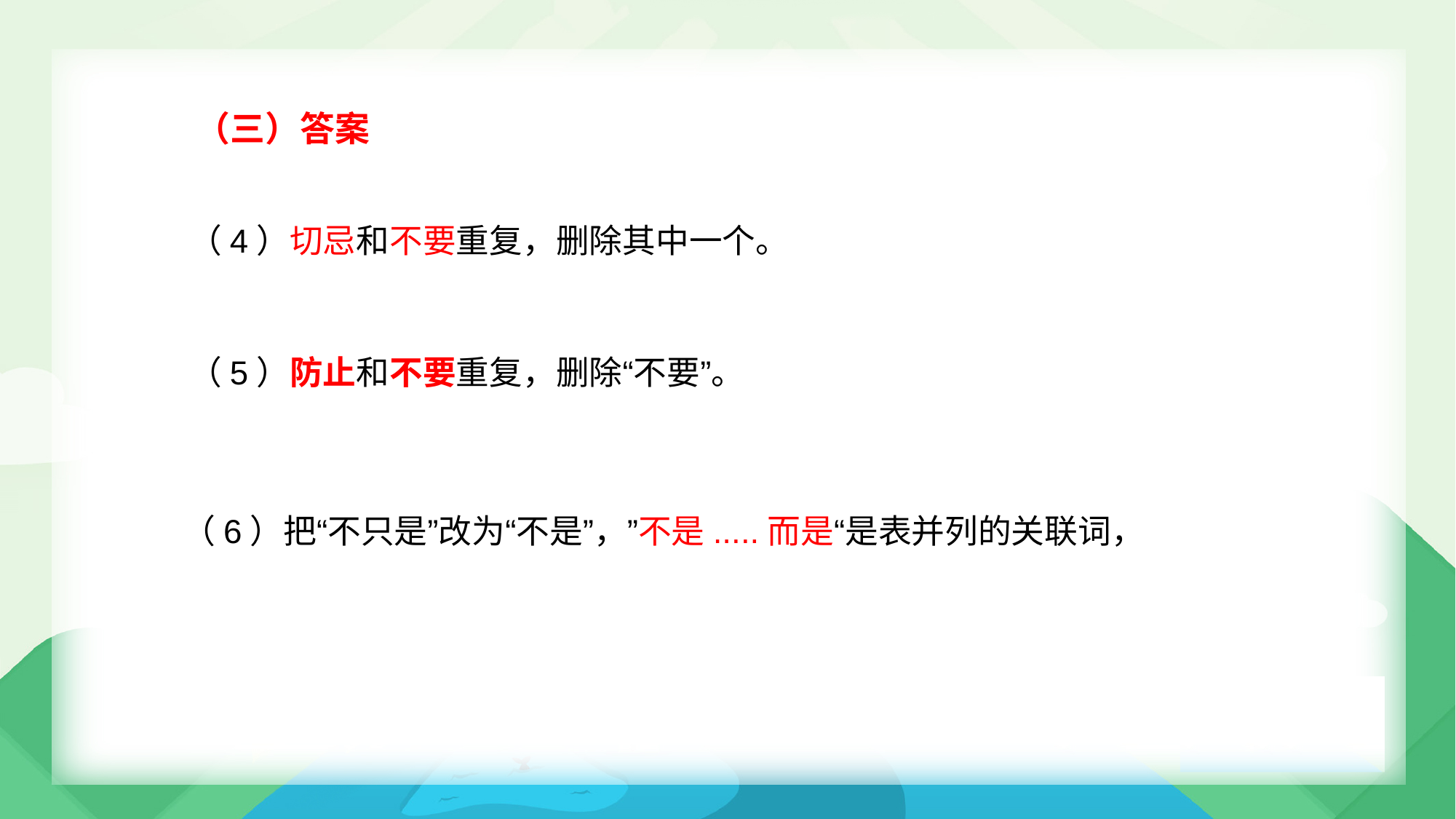

（三）答案
（4）切忌和不要重复，删除其中一个。

（5）防止和不要重复，删除“不要”。

（6）把“不只是”改为“不是”，”不是.....而是“是表并列的关联词，